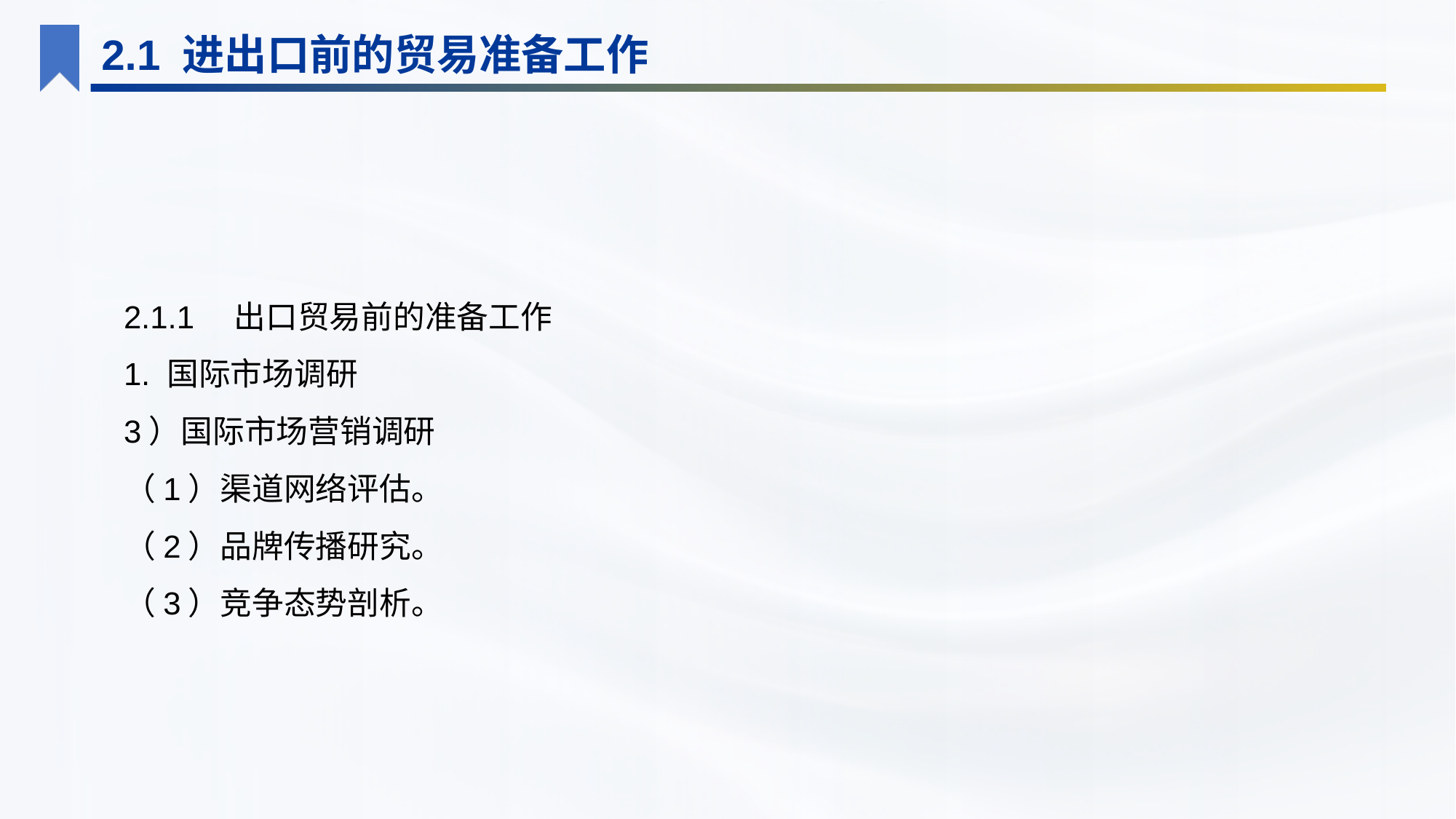

2.1 进出口前的贸易准备工作
2.1.1　出口贸易前的准备工作
1. 国际市场调研
3）国际市场营销调研
（1）渠道网络评估。
（2）品牌传播研究。
（3）竞争态势剖析。